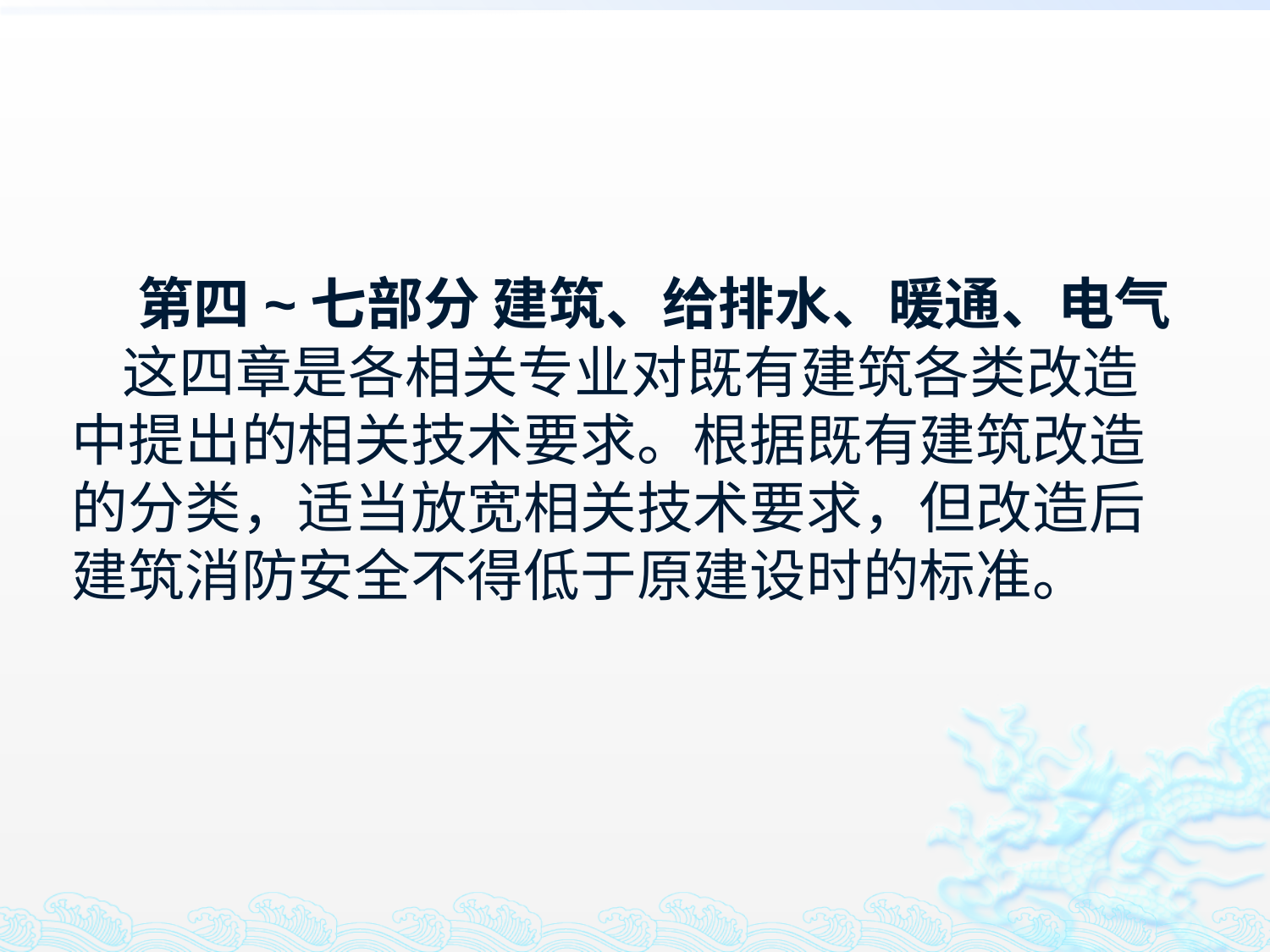

# 第四~七部分 建筑、给排水、暖通、电气 这四章是各相关专业对既有建筑各类改造中提出的相关技术要求。根据既有建筑改造的分类，适当放宽相关技术要求，但改造后建筑消防安全不得低于原建设时的标准。